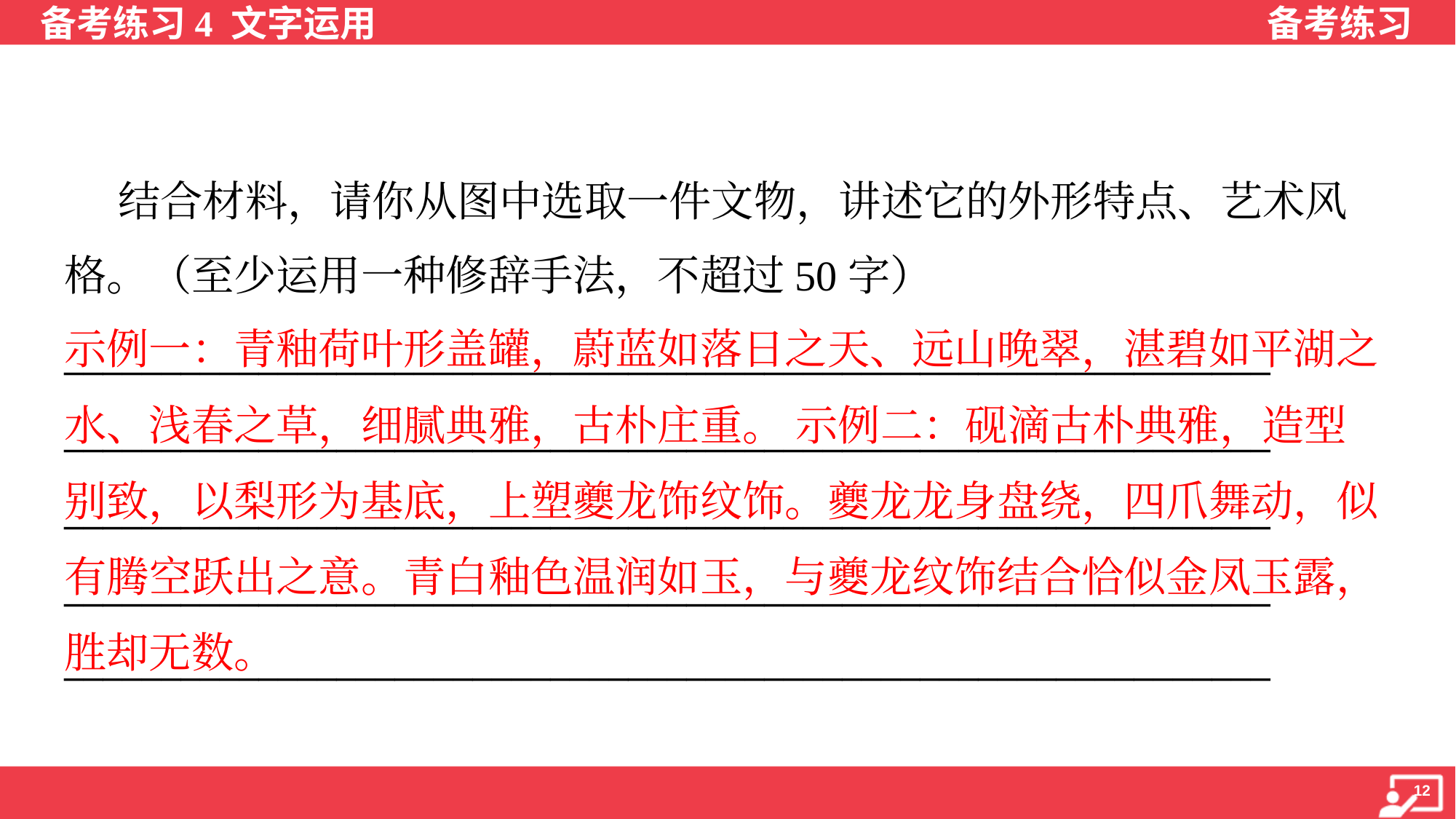

结合材料，请你从图中选取一件文物，讲述它的外形特点、艺术风
格。（至少运用一种修辞手法，不超过50字）
示例一：青釉荷叶形盖罐，蔚蓝如落日之天、远山晚翠，湛碧如平湖之
水、浅春之草，细腻典雅，古朴庄重。 示例二：砚滴古朴典雅，造型
别致，以梨形为基底，上塑夔龙饰纹饰。夔龙龙身盘绕，四爪舞动，似
有腾空跃出之意。青白釉色温润如玉，与夔龙纹饰结合恰似金凤玉露，
胜却无数。
______________________________________________________________
______________________________________________________________
______________________________________________________________
______________________________________________________________
______________________________________________________________